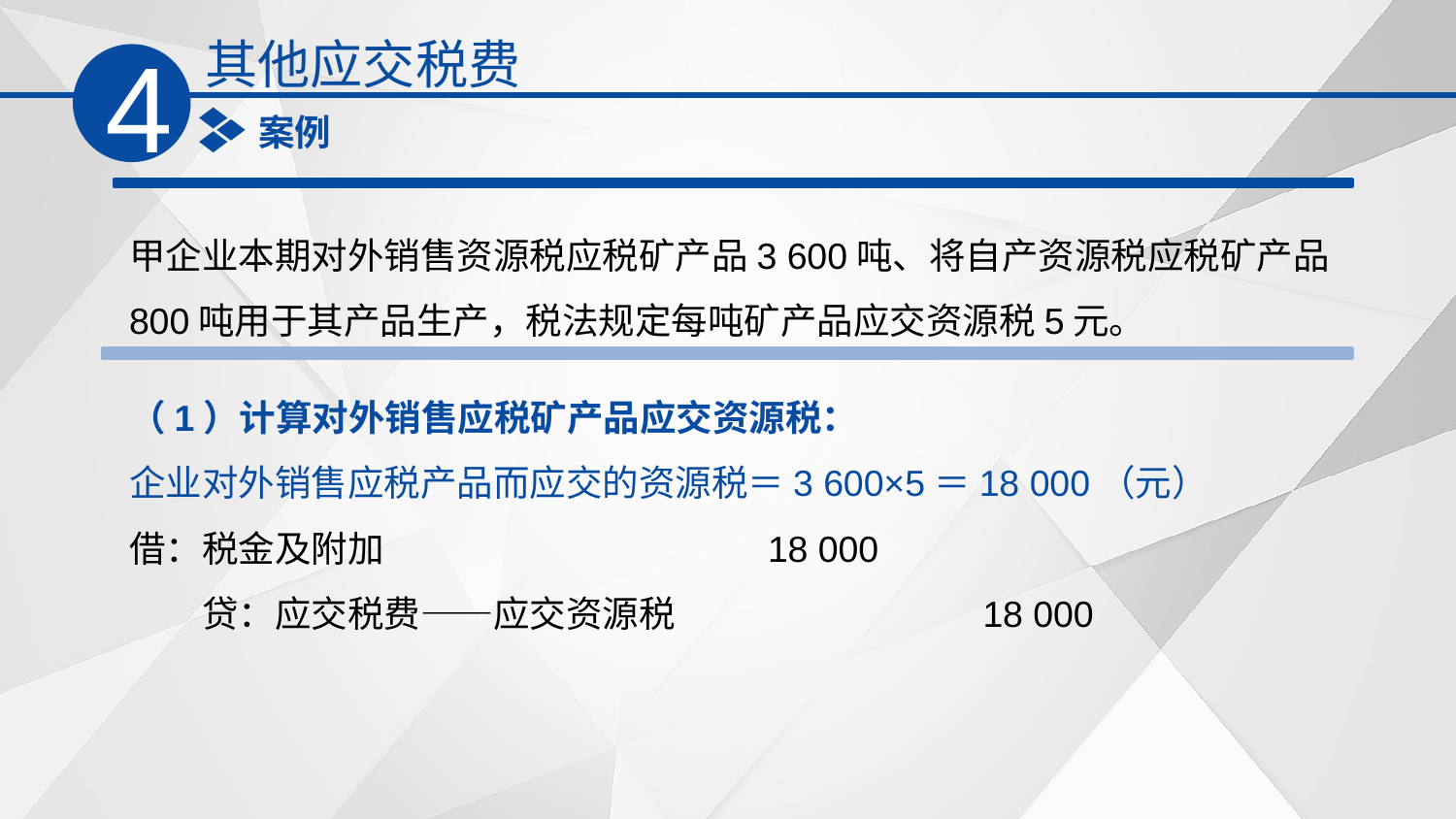

其他应交税费
4

案例

甲企业本期对外销售资源税应税矿产品3 600吨、将自产资源税应税矿产品800吨用于其产品生产，税法规定每吨矿产品应交资源税5元。

（1）计算对外销售应税矿产品应交资源税：
企业对外销售应税产品而应交的资源税＝3 600×5＝18 000（元）
借：税金及附加　　　　　　                   18 000
　　贷：应交税费——应交资源税　　　                       18 000